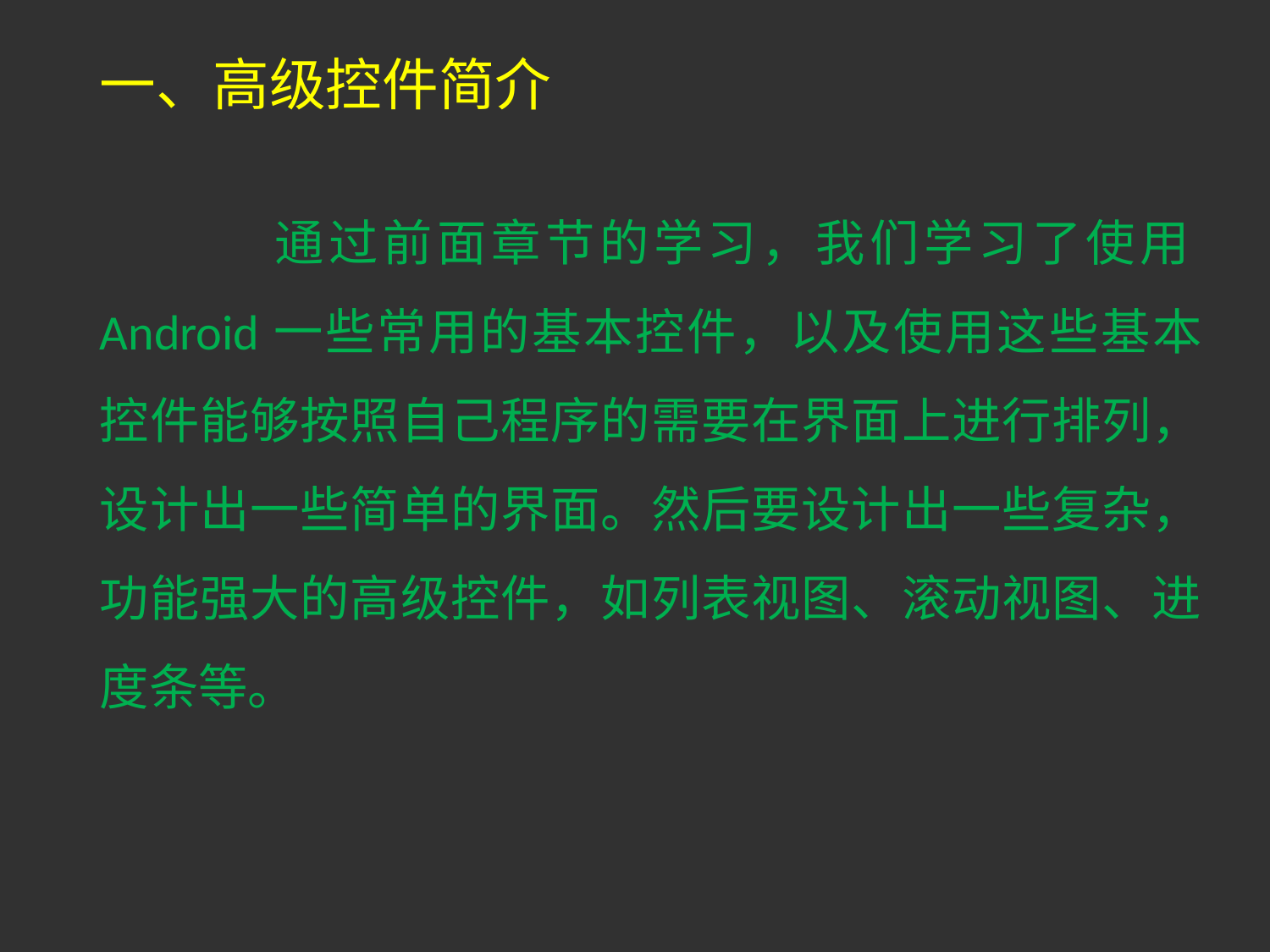

# 一、高级控件简介
          通过前面章节的学习，我们学习了使用Android一些常用的基本控件，以及使用这些基本控件能够按照自己程序的需要在界面上进行排列，设计出一些简单的界面。然后要设计出一些复杂，功能强大的高级控件，如列表视图、滚动视图、进度条等。